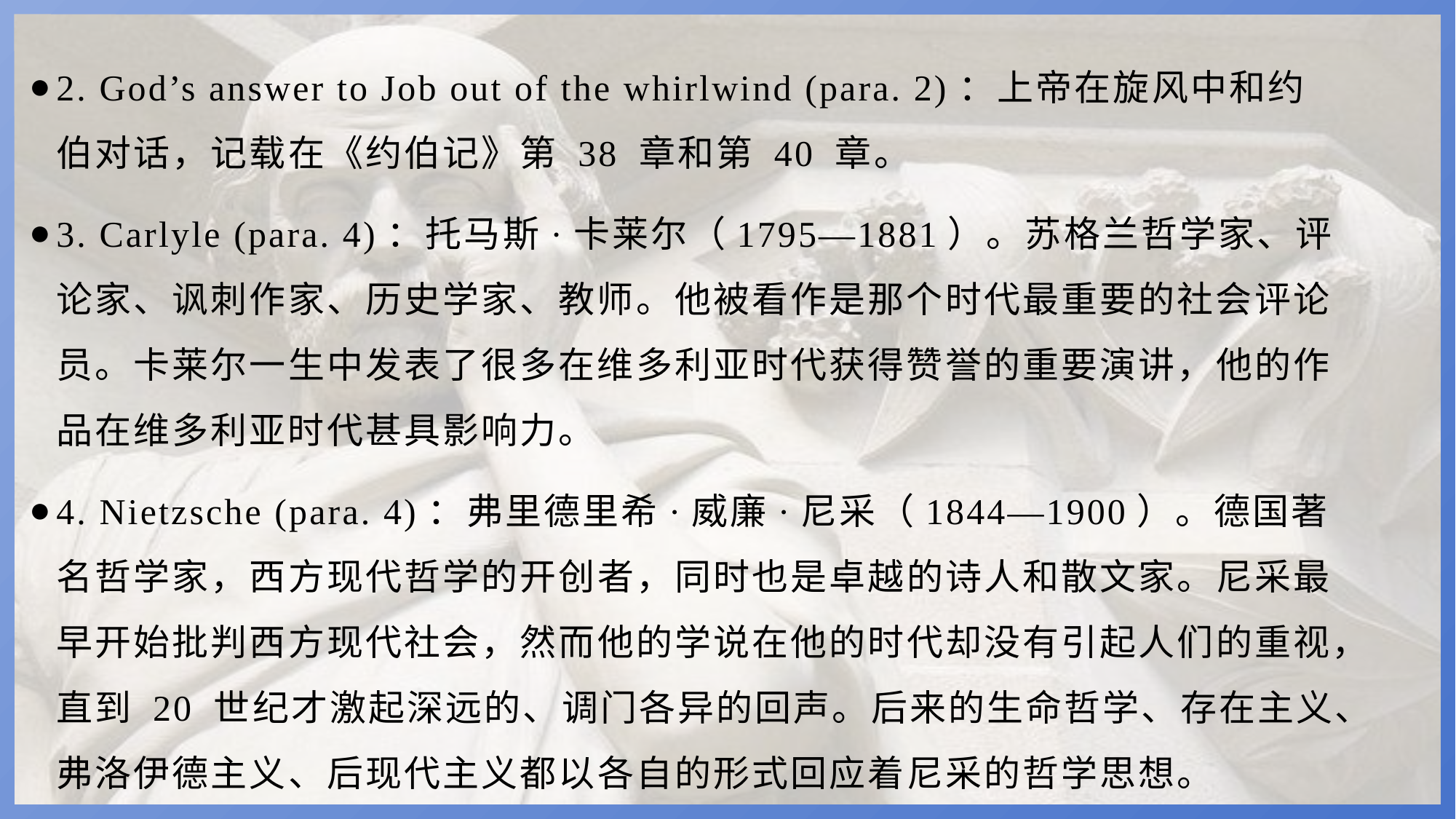

2. God’s answer to Job out of the whirlwind (para. 2)：上帝在旋风中和约伯对话，记载在《约伯记》第 38 章和第 40 章。
3. Carlyle (para. 4)：托马斯·卡莱尔（1795—1881）。苏格兰哲学家、评论家、讽刺作家、历史学家、教师。他被看作是那个时代最重要的社会评论员。卡莱尔一生中发表了很多在维多利亚时代获得赞誉的重要演讲，他的作品在维多利亚时代甚具影响力。
4. Nietzsche (para. 4)：弗里德里希·威廉·尼采（1844—1900）。德国著名哲学家，西方现代哲学的开创者，同时也是卓越的诗人和散文家。尼采最早开始批判西方现代社会，然而他的学说在他的时代却没有引起人们的重视，直到 20 世纪才激起深远的、调门各异的回声。后来的生命哲学、存在主义、弗洛伊德主义、后现代主义都以各自的形式回应着尼采的哲学思想。